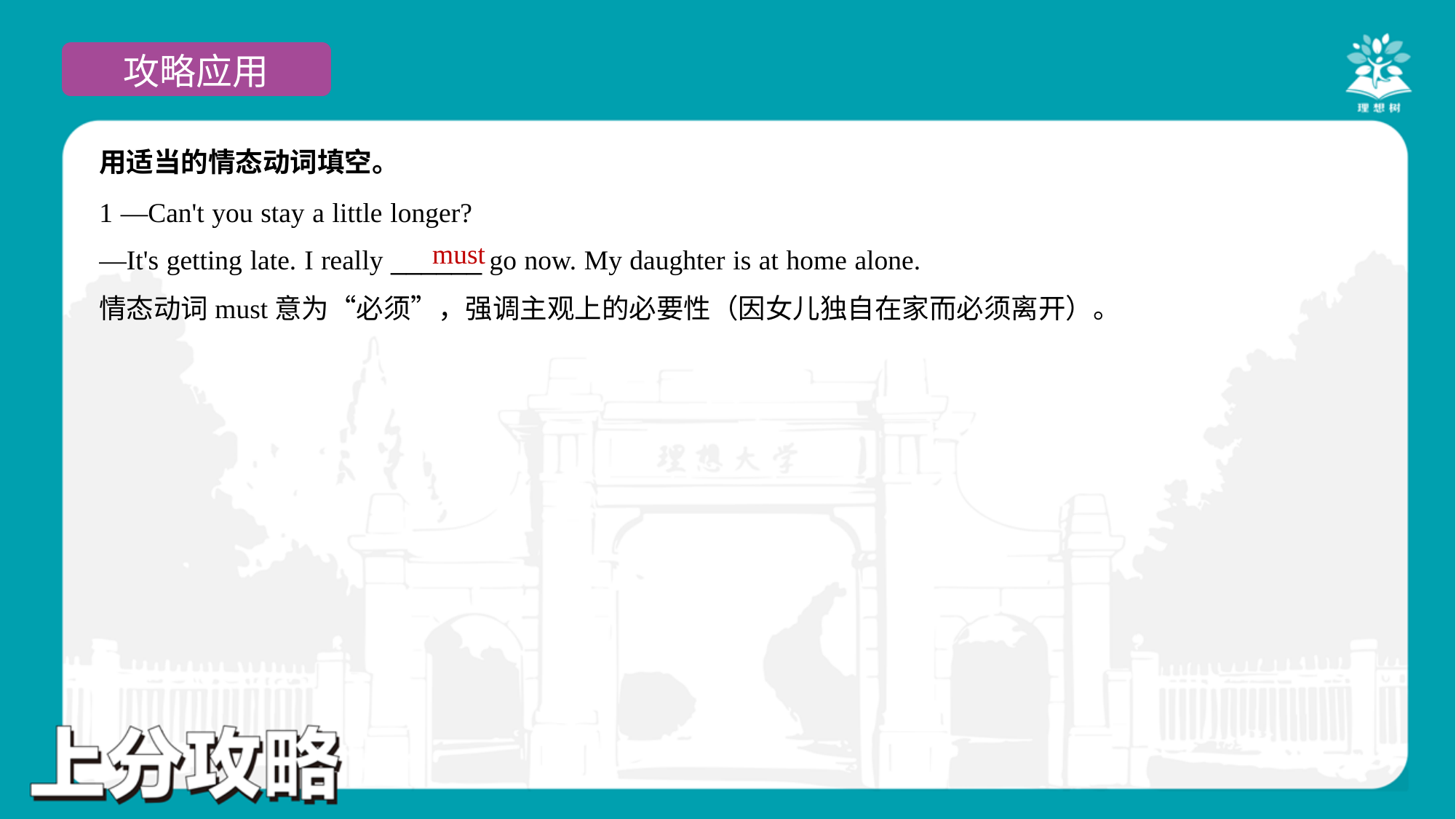

用适当的情态动词填空。
1 —Can't you stay a little longer?
—It's getting late. I really ______ go now. My daughter is at home alone.
must
情态动词must意为“必须”，强调主观上的必要性（因女儿独自在家而必须离开）。